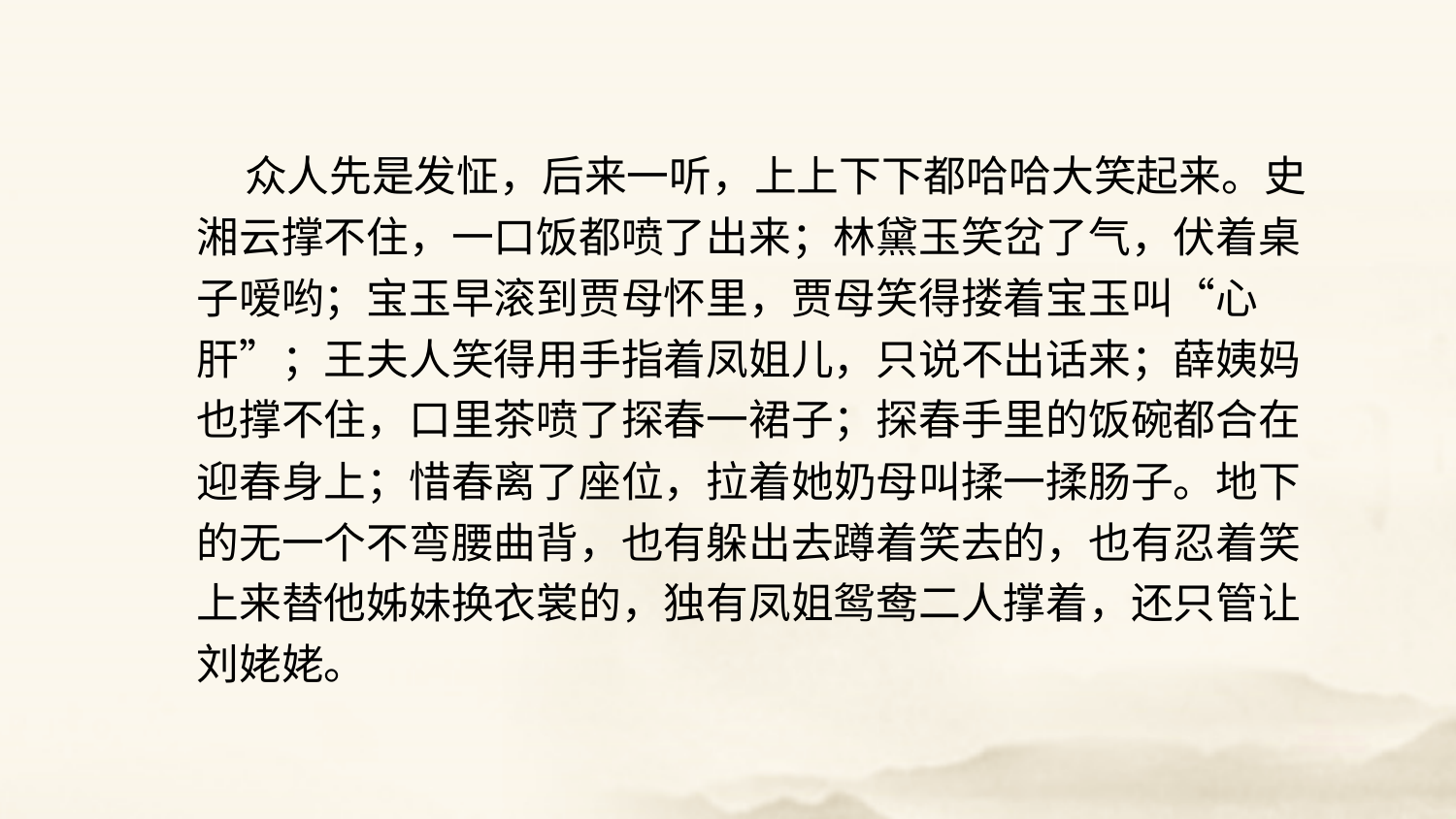

众人先是发怔，后来一听，上上下下都哈哈大笑起来。史湘云撑不住，一口饭都喷了出来；林黛玉笑岔了气，伏着桌子嗳哟；宝玉早滚到贾母怀里，贾母笑得搂着宝玉叫“心肝”；王夫人笑得用手指着凤姐儿，只说不出话来；薛姨妈也撑不住，口里茶喷了探春一裙子；探春手里的饭碗都合在迎春身上；惜春离了座位，拉着她奶母叫揉一揉肠子。地下的无一个不弯腰曲背，也有躲出去蹲着笑去的，也有忍着笑上来替他姊妹换衣裳的，独有凤姐鸳鸯二人撑着，还只管让刘姥姥。